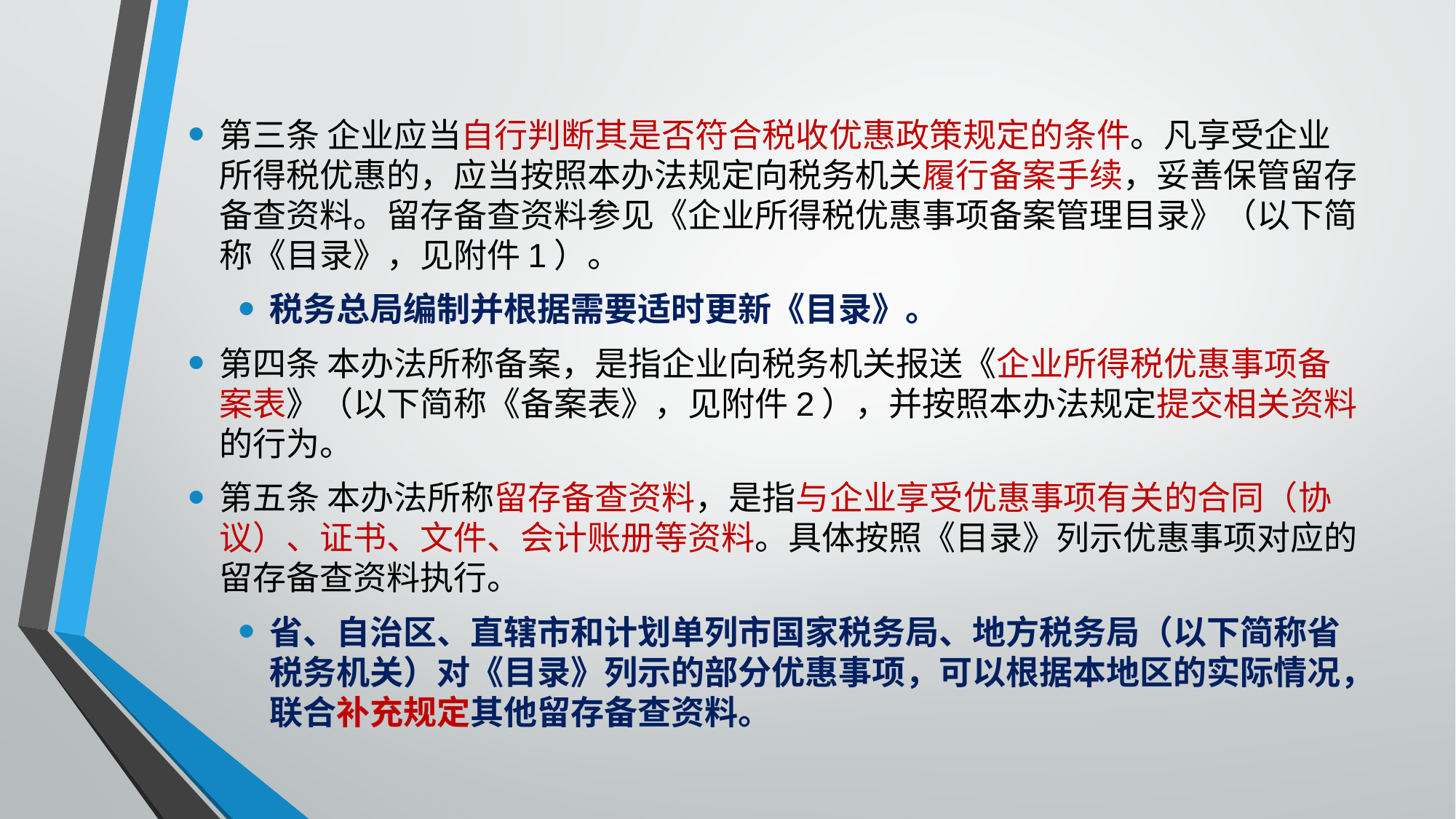

第三条 企业应当自行判断其是否符合税收优惠政策规定的条件。凡享受企业所得税优惠的，应当按照本办法规定向税务机关履行备案手续，妥善保管留存备查资料。留存备查资料参见《企业所得税优惠事项备案管理目录》（以下简称《目录》，见附件1）。
税务总局编制并根据需要适时更新《目录》。
第四条 本办法所称备案，是指企业向税务机关报送《企业所得税优惠事项备案表》（以下简称《备案表》，见附件2），并按照本办法规定提交相关资料的行为。
第五条 本办法所称留存备查资料，是指与企业享受优惠事项有关的合同（协议）、证书、文件、会计账册等资料。具体按照《目录》列示优惠事项对应的留存备查资料执行。
省、自治区、直辖市和计划单列市国家税务局、地方税务局（以下简称省税务机关）对《目录》列示的部分优惠事项，可以根据本地区的实际情况，联合补充规定其他留存备查资料。